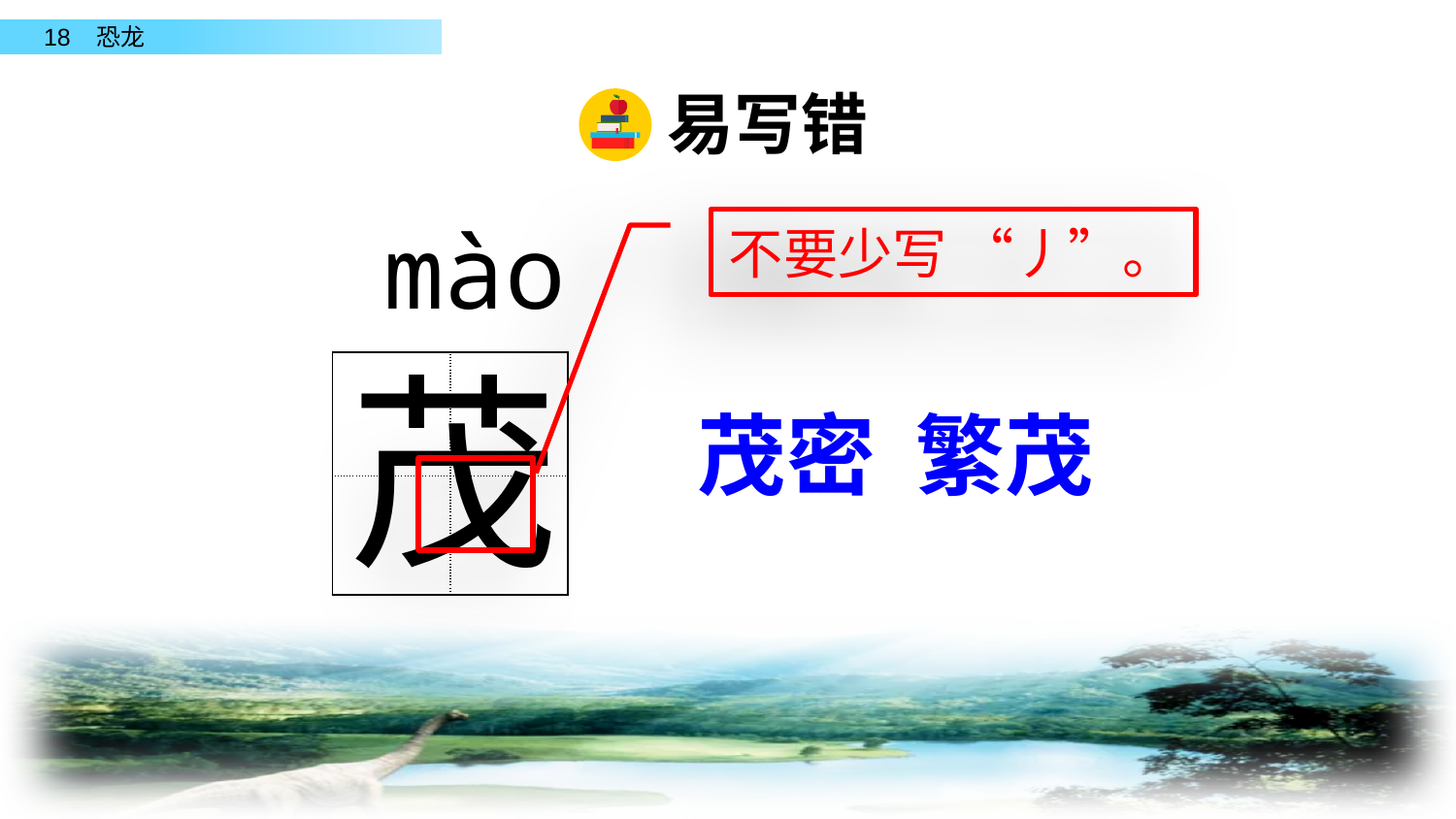

易写错

mào
不要少写 “丿”。
茂
  茂密  繁茂
|  |  |
| --- | --- |
|  |  |